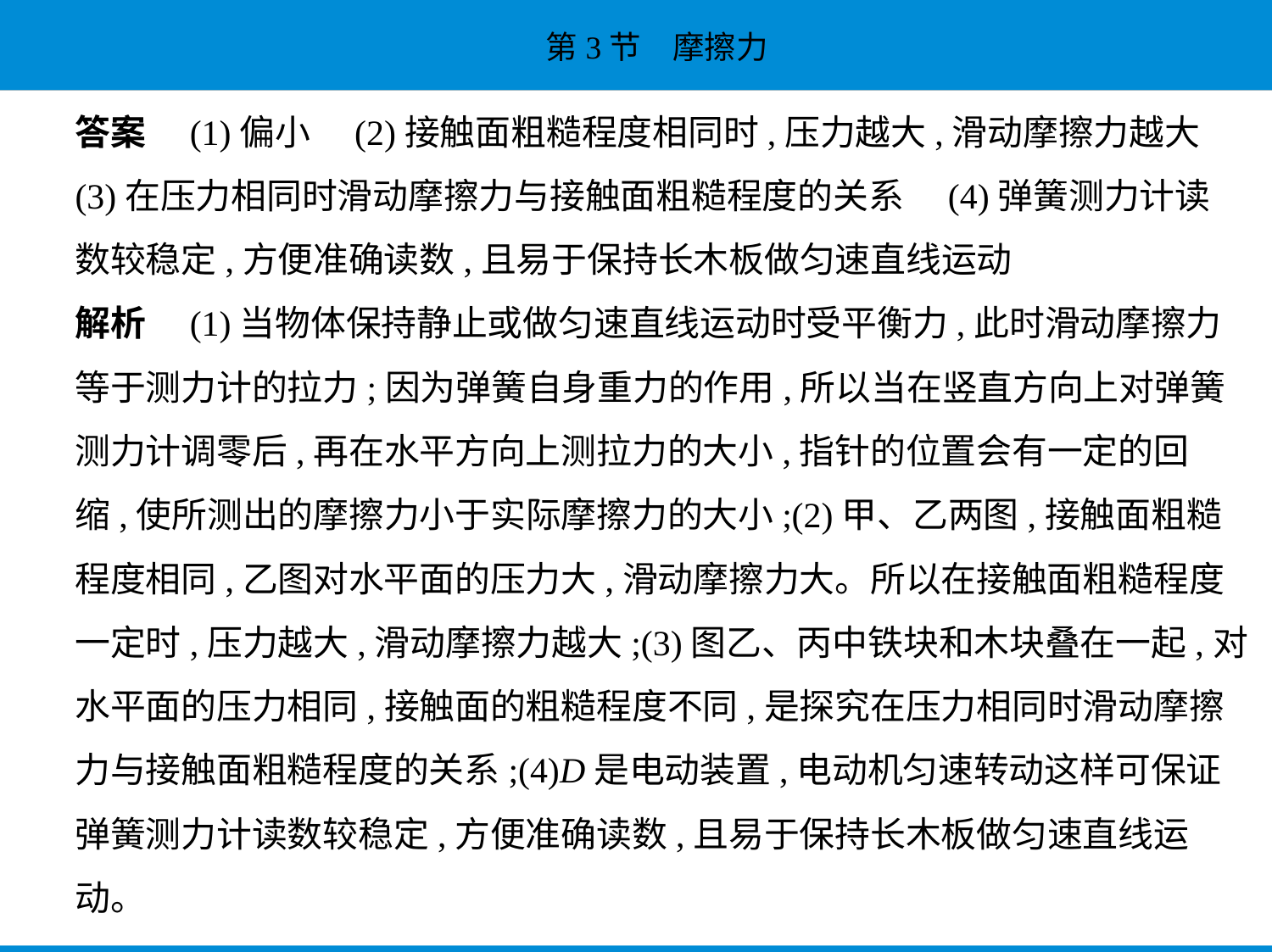

答案　(1)偏小　(2)接触面粗糙程度相同时,压力越大,滑动摩擦力越大    
(3)在压力相同时滑动摩擦力与接触面粗糙程度的关系　(4)弹簧测力计读
数较稳定,方便准确读数,且易于保持长木板做匀速直线运动
解析　(1)当物体保持静止或做匀速直线运动时受平衡力,此时滑动摩擦力
等于测力计的拉力;因为弹簧自身重力的作用,所以当在竖直方向上对弹簧
测力计调零后,再在水平方向上测拉力的大小,指针的位置会有一定的回
缩,使所测出的摩擦力小于实际摩擦力的大小;(2)甲、乙两图,接触面粗糙
程度相同,乙图对水平面的压力大,滑动摩擦力大。所以在接触面粗糙程度
一定时,压力越大,滑动摩擦力越大;(3)图乙、丙中铁块和木块叠在一起,对
水平面的压力相同,接触面的粗糙程度不同,是探究在压力相同时滑动摩擦
力与接触面粗糙程度的关系;(4)D是电动装置,电动机匀速转动这样可保证
弹簧测力计读数较稳定,方便准确读数,且易于保持长木板做匀速直线运
动。